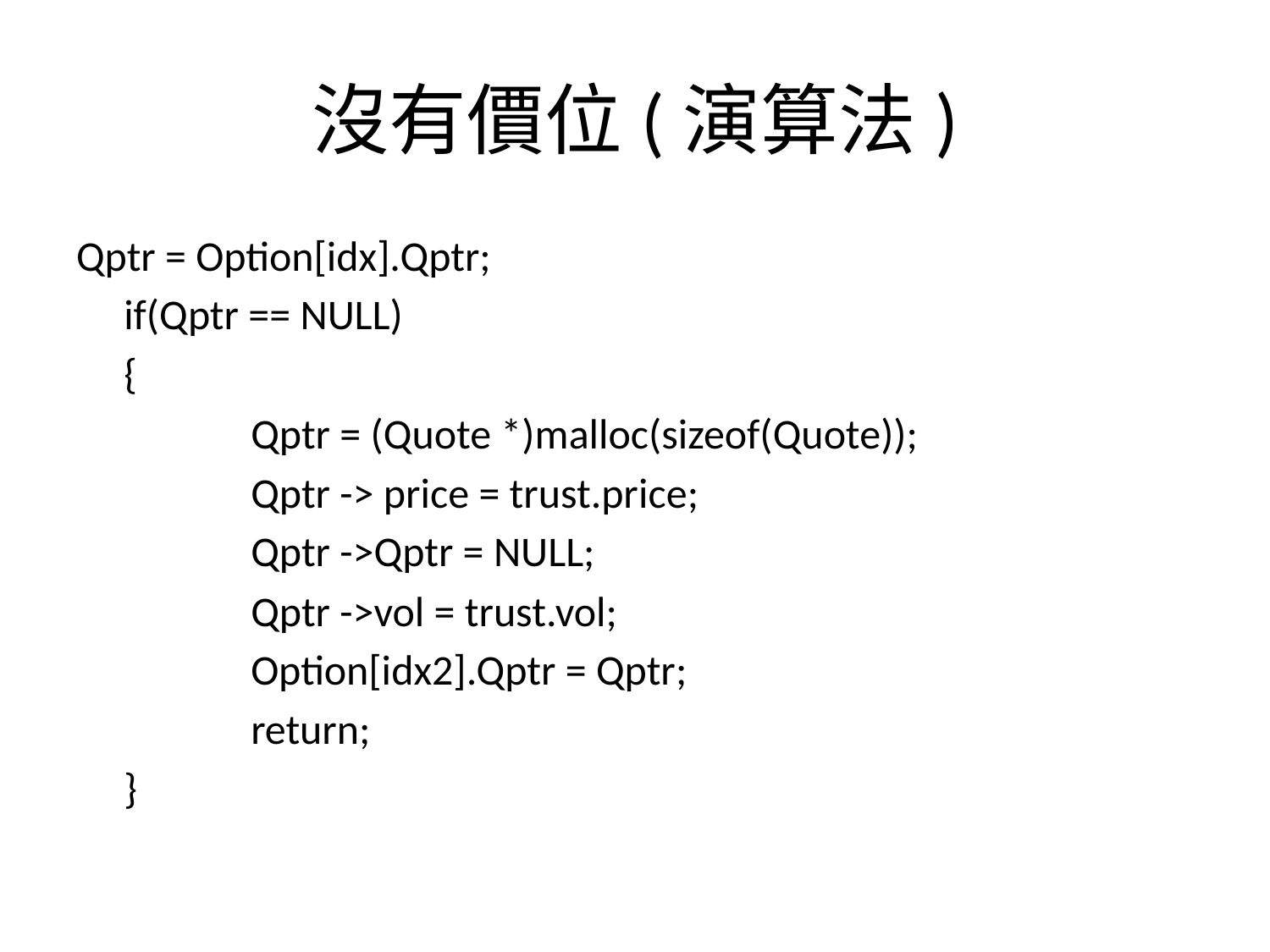

# 沒有價位(演算法)
Qptr = Option[idx].Qptr;
	if(Qptr == NULL)
	{
		Qptr = (Quote *)malloc(sizeof(Quote));
		Qptr -> price = trust.price;
		Qptr ->Qptr = NULL;
		Qptr ->vol = trust.vol;
		Option[idx2].Qptr = Qptr;
		return;
	}